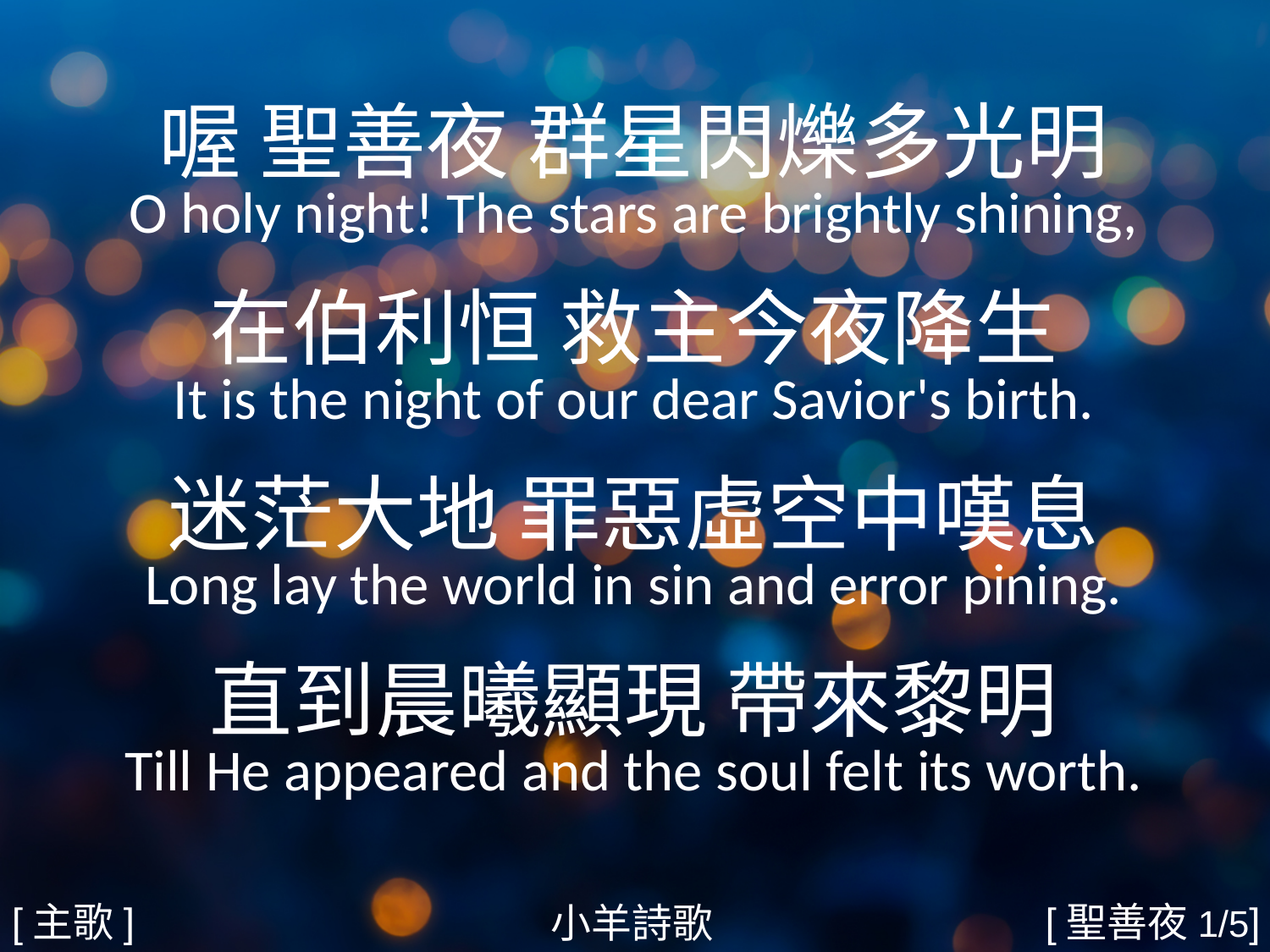

喔 聖善夜 群星閃爍多光明
O holy night! The stars are brightly shining,

在伯利恒 救主今夜降生
It is the night of our dear Savior's birth.

迷茫大地 罪惡虛空中嘆息
Long lay the world in sin and error pining.

直到晨曦顯現 帶來黎明
Till He appeared and the soul felt its worth.
#

[主歌]
[聖善夜1/5]
小羊詩歌